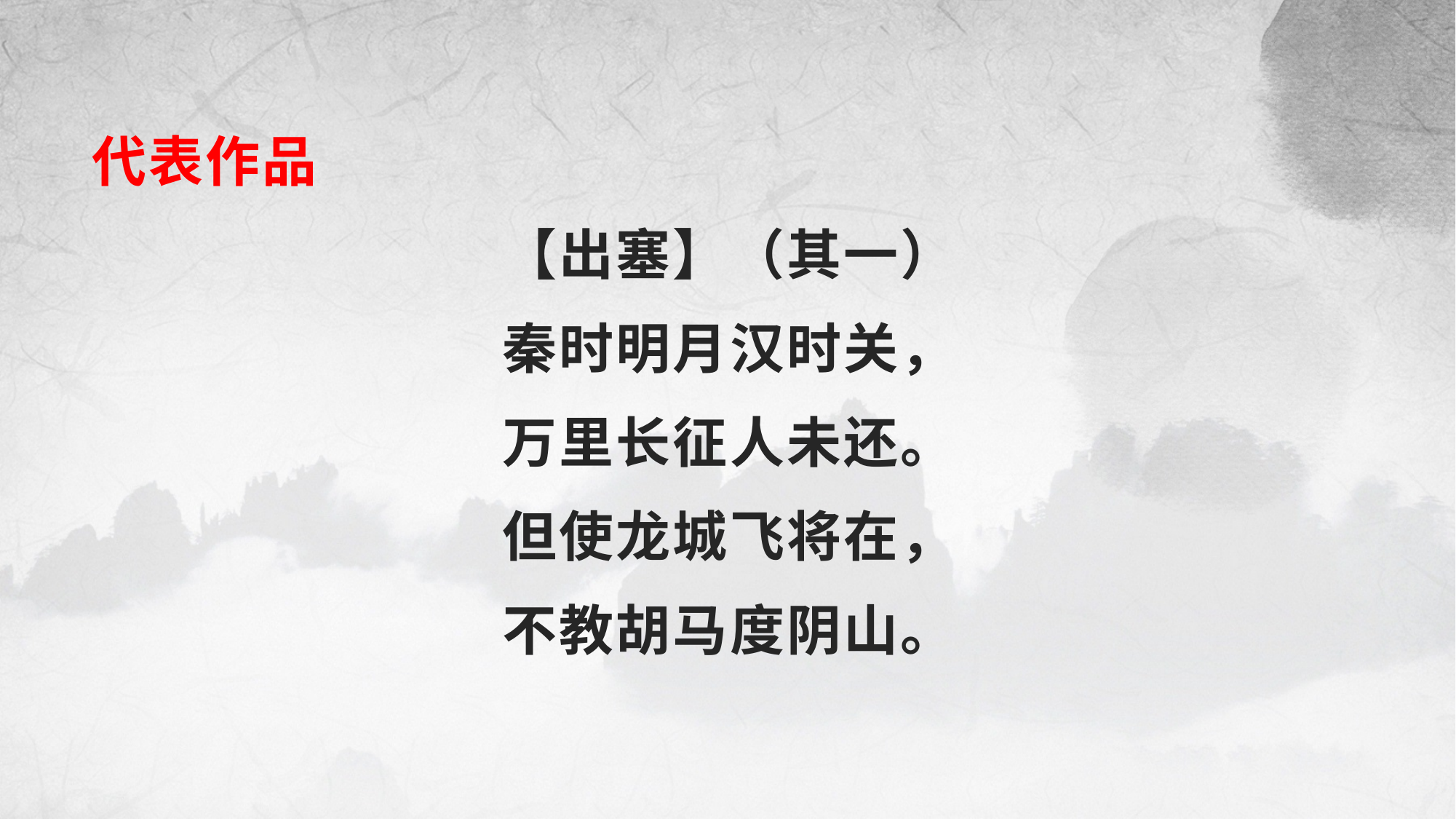

代表作品
【出塞】（其一）
秦时明月汉时关，
万里长征人未还。
但使龙城飞将在，
不教胡马度阴山。